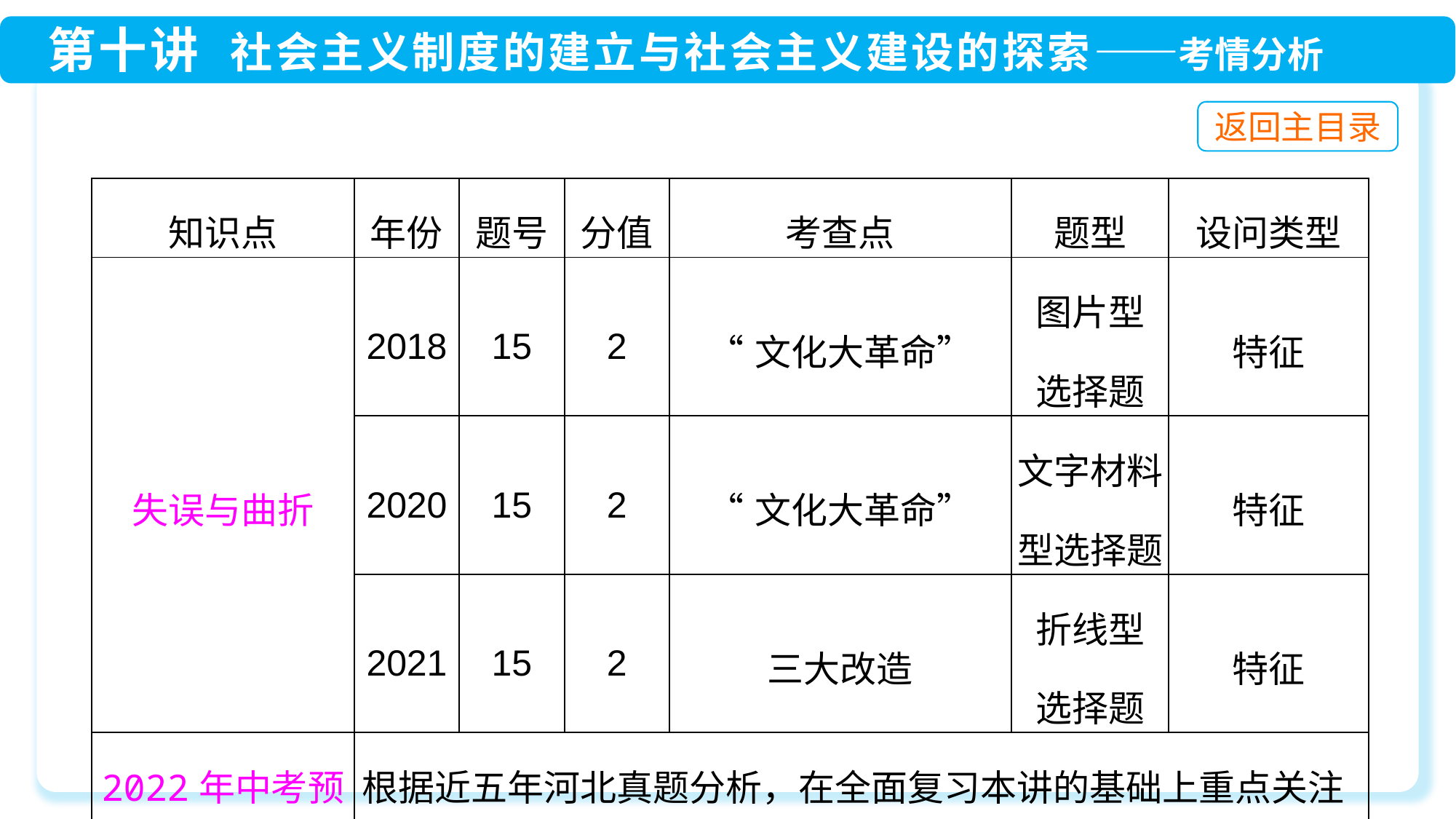

| 知识点 | 年份 | 题号 | 分值 | 考查点 | 题型 | 设问类型 |
| --- | --- | --- | --- | --- | --- | --- |
| 失误与曲折 | 2018 | 15 | 2 | “文化大革命” | 图片型 选择题 | 特征 |
|  | 2020 | 15 | 2 | “文化大革命” | 文字材料型选择题 | 特征 |
|  | 2021 | 15 | 2 | 三大改造 | 折线型 选择题 | 特征 |
| 2022年中考预测 | 根据近五年河北真题分析，在全面复习本讲的基础上重点关注“一五”计划、三大改造、“文化大革命”等知识点 |  |  |  |  |  |